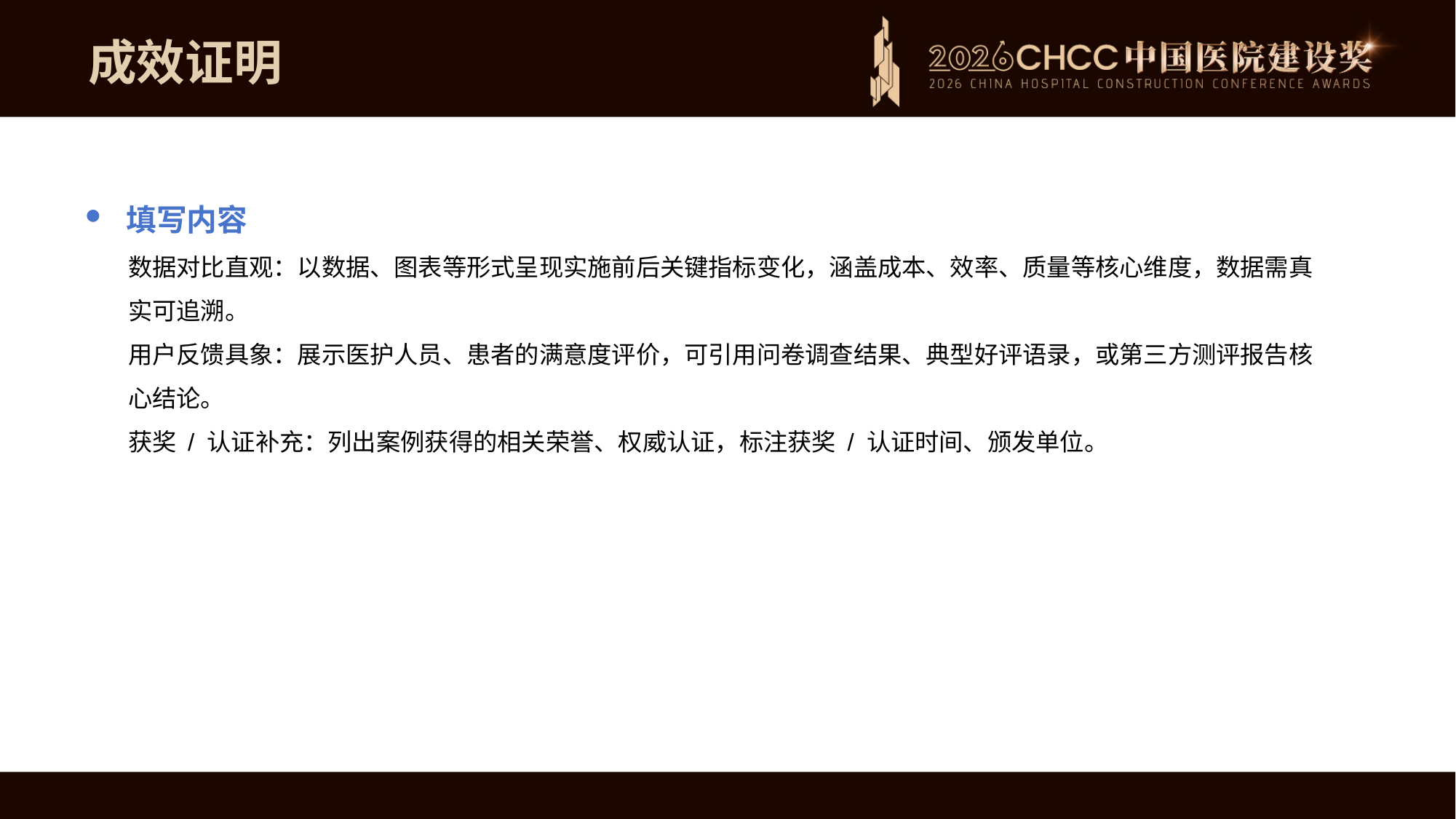

成效证明
填写内容
数据对比直观：以数据、图表等形式呈现实施前后关键指标变化，涵盖成本、效率、质量等核心维度，数据需真实可追溯。
用户反馈具象：展示医护人员、患者的满意度评价，可引用问卷调查结果、典型好评语录，或第三方测评报告核心结论。
获奖 / 认证补充：列出案例获得的相关荣誉、权威认证，标注获奖 / 认证时间、颁发单位。